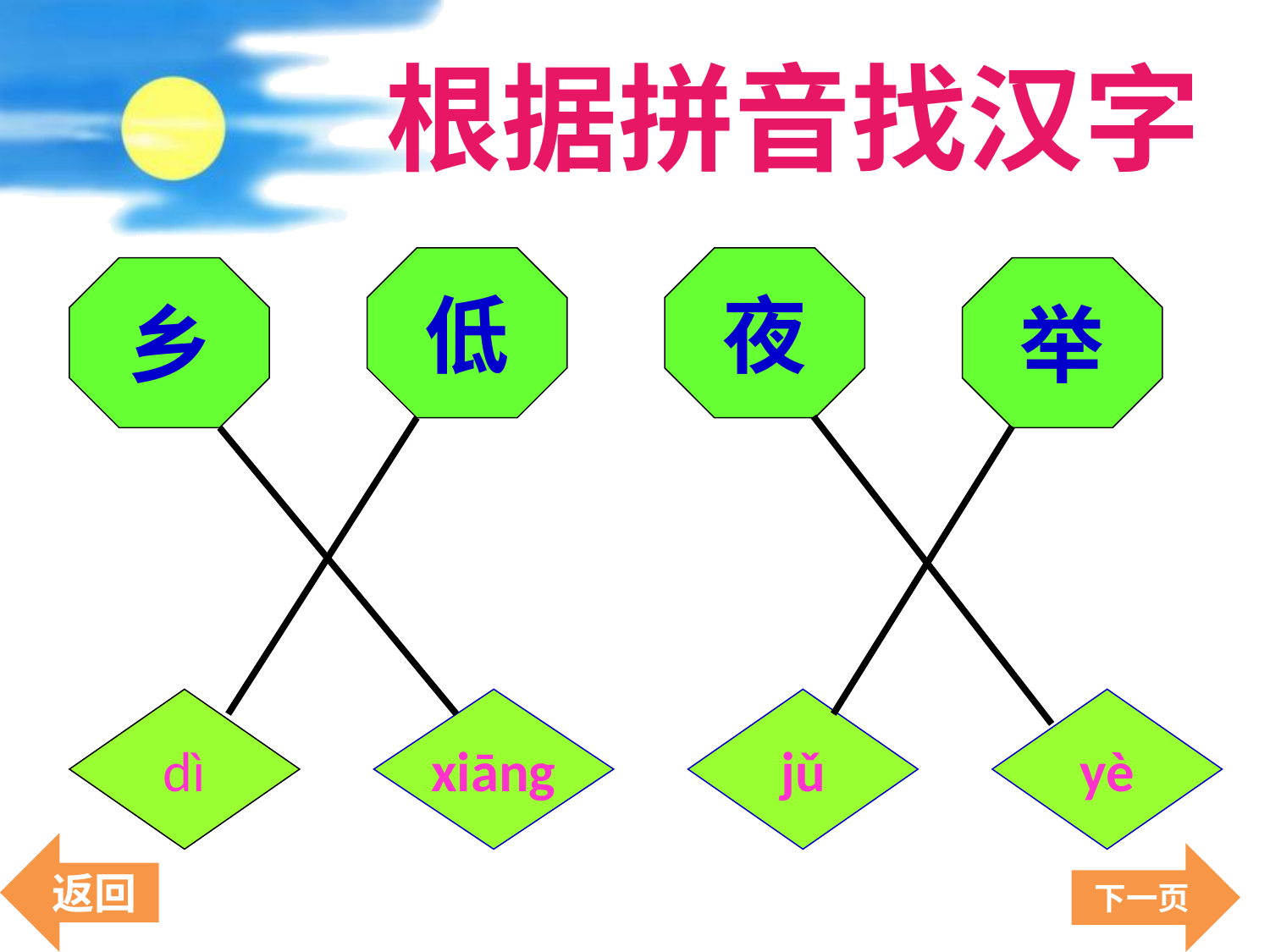

根据拼音找汉字
低
夜
乡
举
dì
xiāng
jǔ
yè
返回
下一页